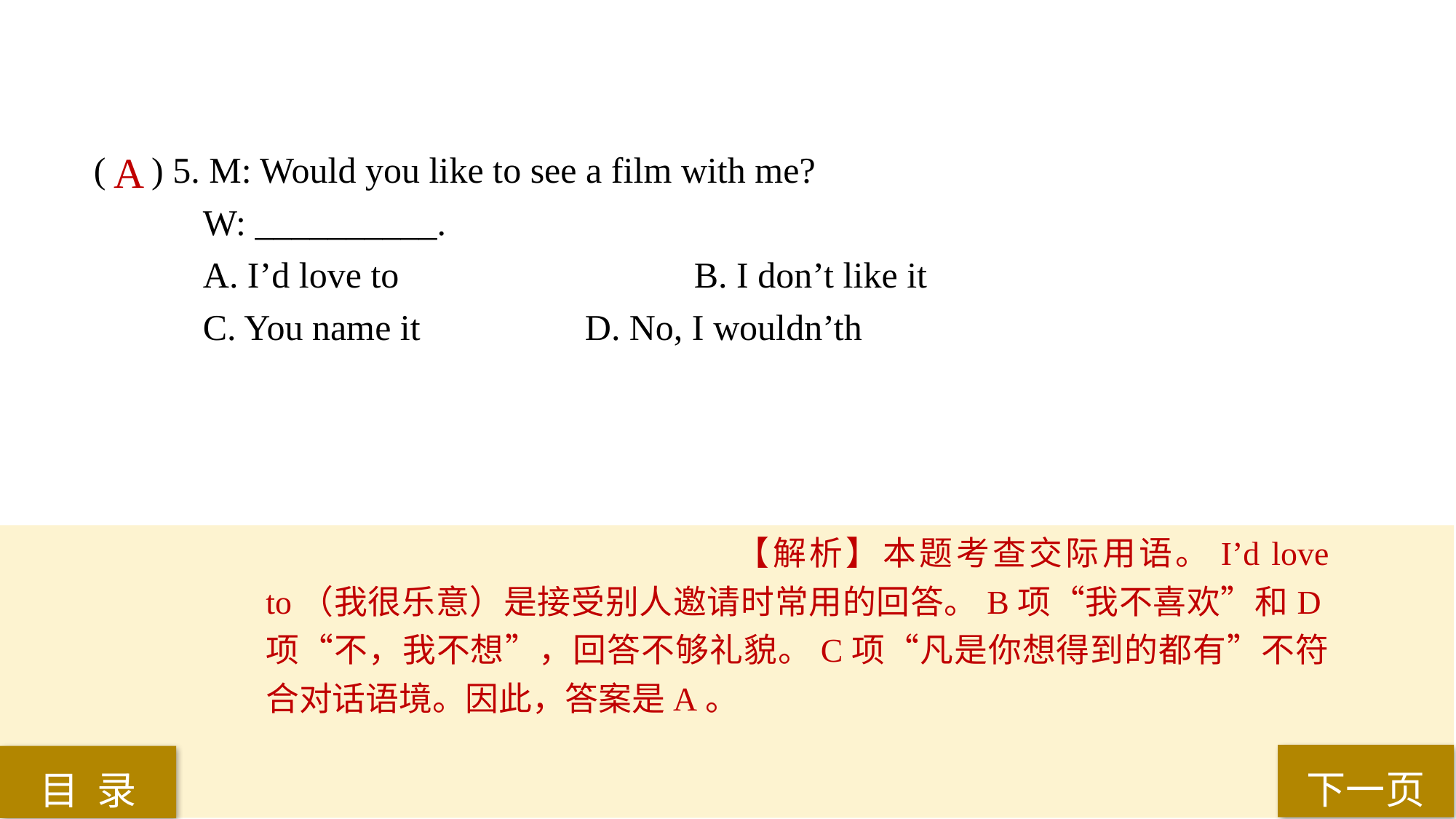

(     ) 5. M: Would you like to see a film with me?
W: __________.
A. I’d love to 			B. I don’t like it
C. You name it 		D. No, I wouldn’th
A
【解析】本题考查交际用语。I’d love to（我很乐意）是接受别人邀请时常用的回答。B项“我不喜欢”和D项“不，我不想”，回答不够礼貌。C项“凡是你想得到的都有”不符合对话语境。因此，答案是A。